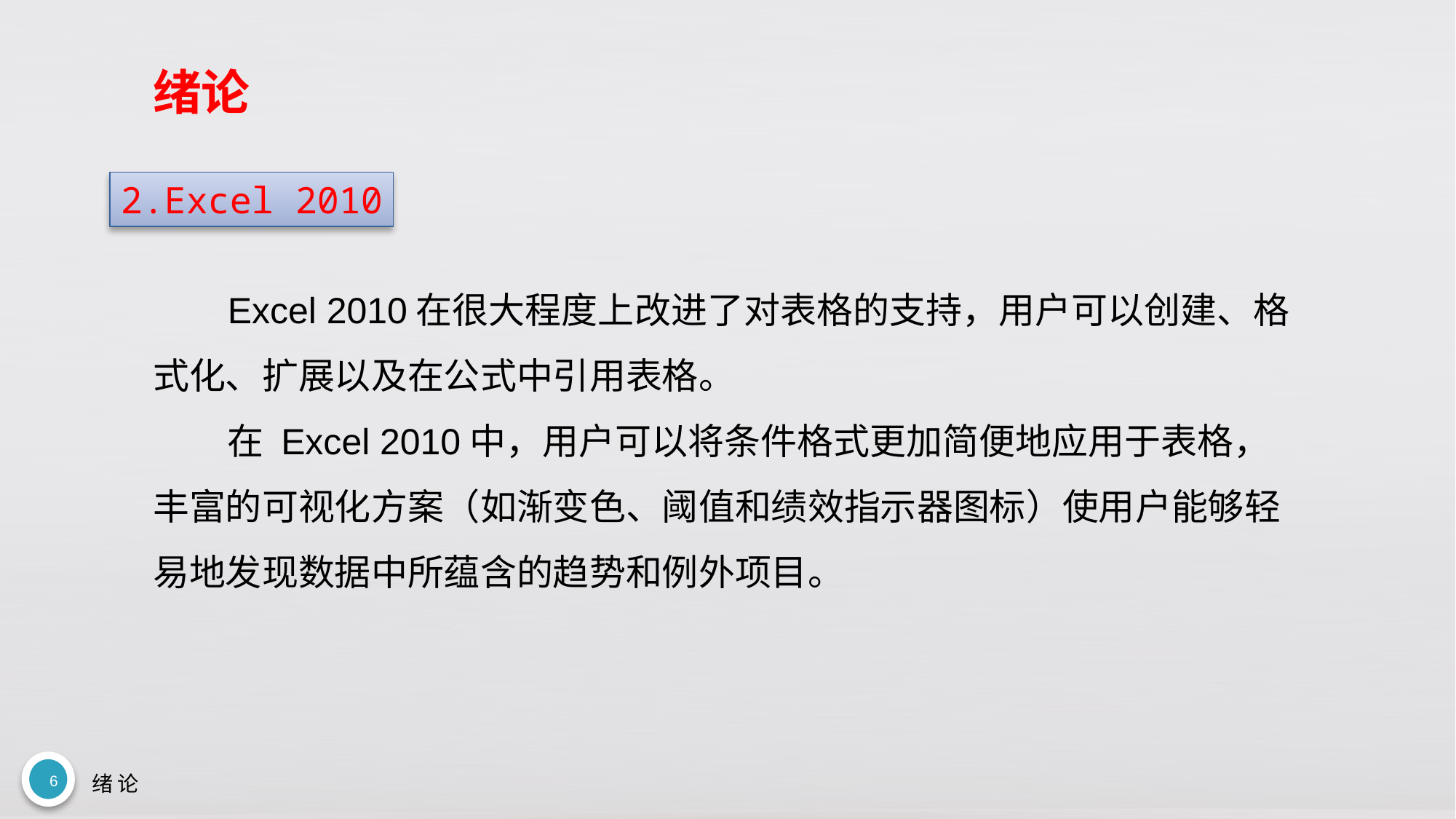

# 绪论
2.Excel 2010
Excel 2010在很大程度上改进了对表格的支持，用户可以创建、格式化、扩展以及在公式中引用表格。
在 Excel 2010中，用户可以将条件格式更加简便地应用于表格，丰富的可视化方案（如渐变色、阈值和绩效指示器图标）使用户能够轻易地发现数据中所蕴含的趋势和例外项目。
6